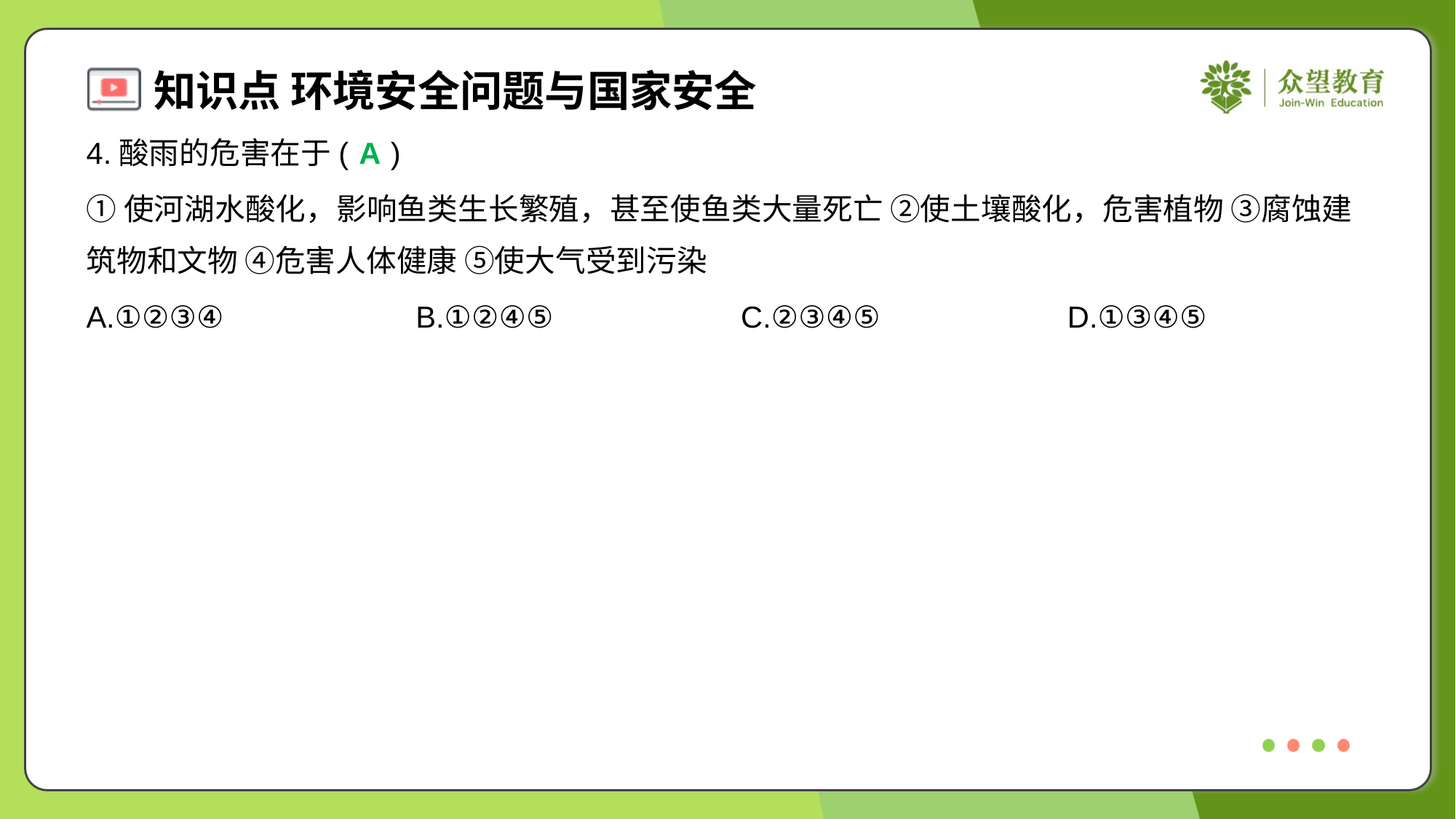

4.酸雨的危害在于(     )
A
①使河湖水酸化，影响鱼类生长繁殖，甚至使鱼类大量死亡 ②使土壤酸化，危害植物 ③腐蚀建
筑物和文物 ④危害人体健康 ⑤使大气受到污染
A.①②③④	B.①②④⑤	C.②③④⑤	D.①③④⑤